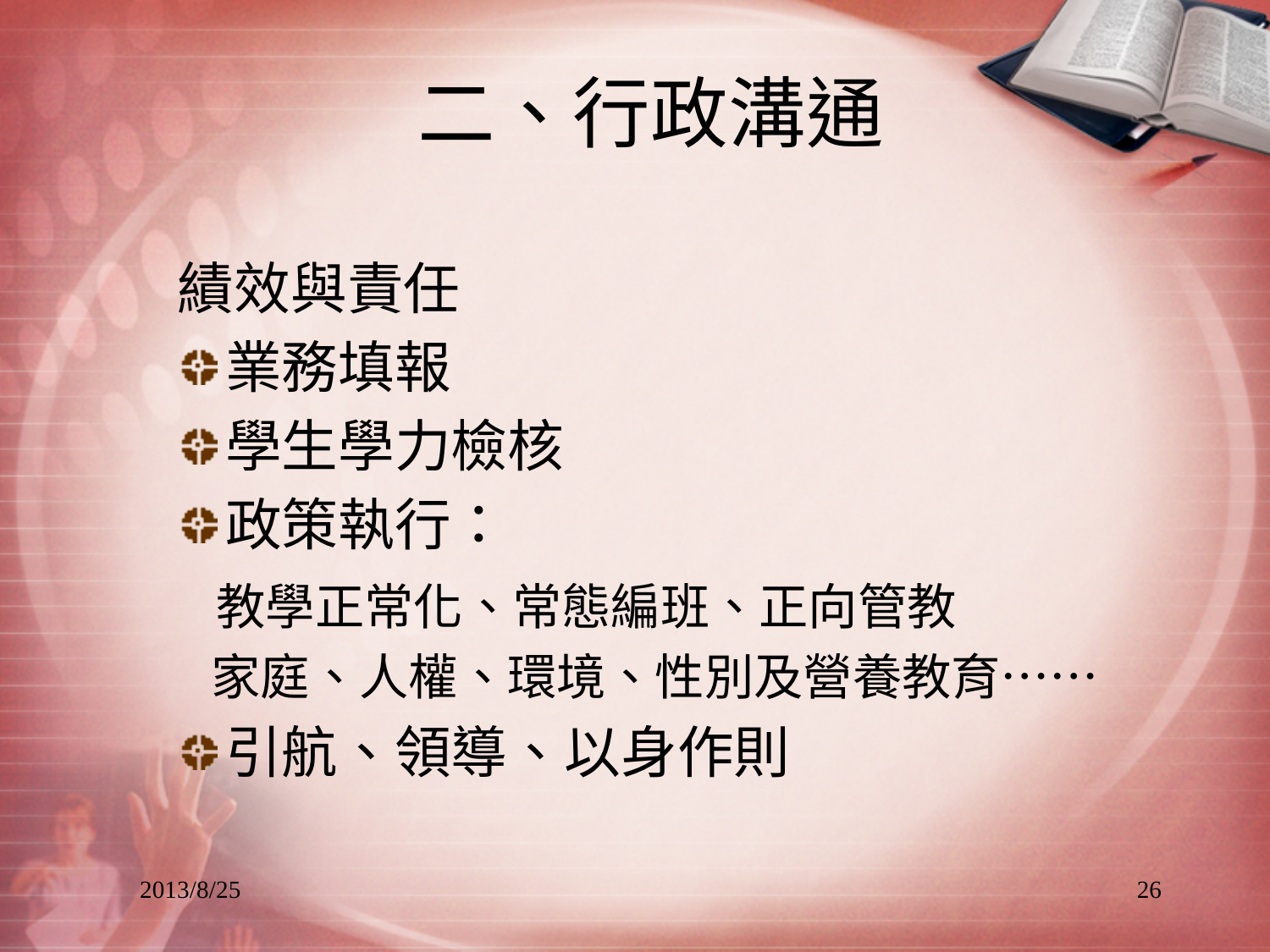

# 二、行政溝通
績效與責任
業務填報
學生學力檢核
政策執行：
  教學正常化、常態編班、正向管教
  家庭、人權、環境、性別及營養教育……
引航、領導、以身作則
2013/8/25
26